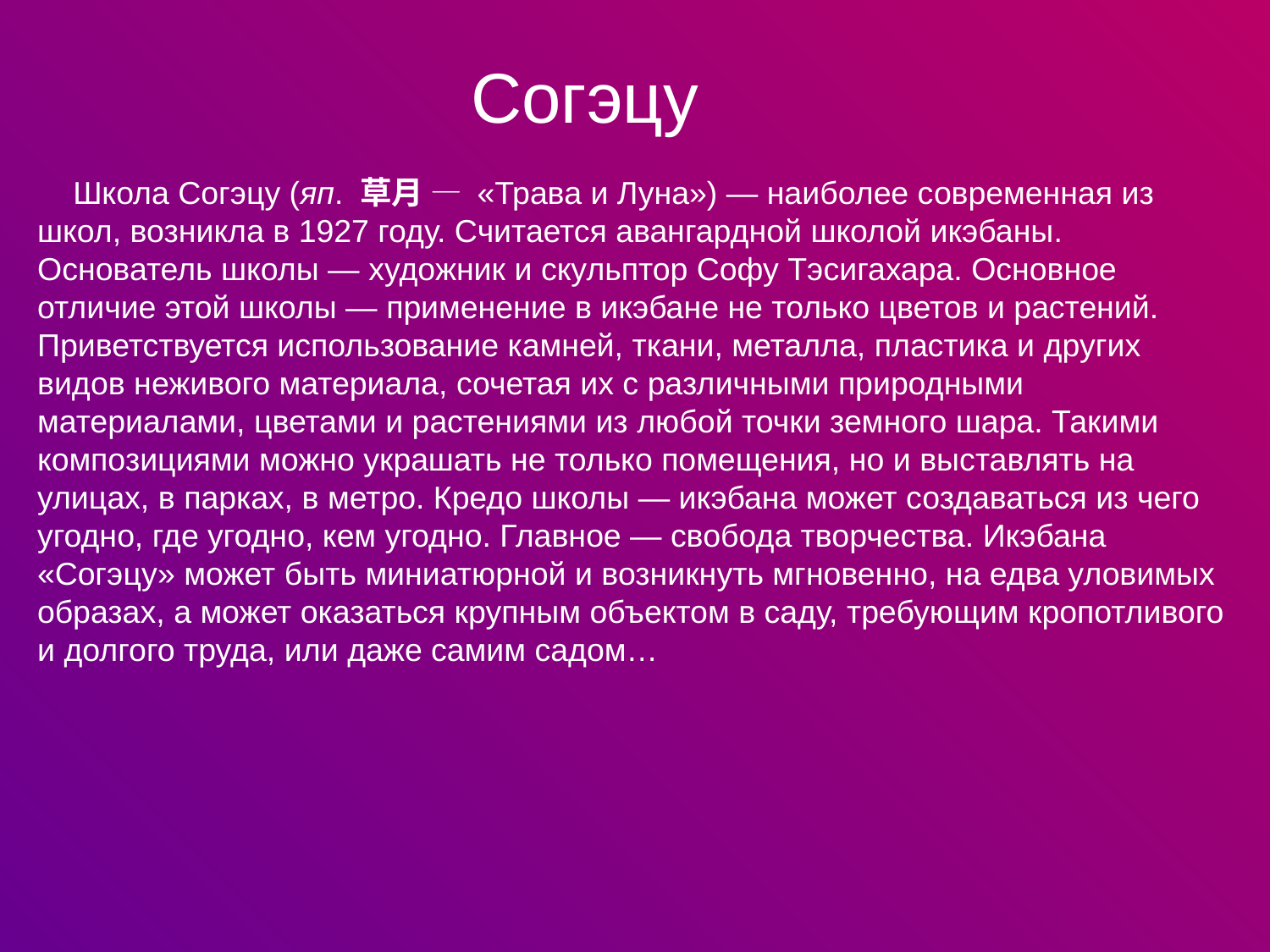

Согэцу
    Школа Согэцу (яп. 草月 — «Трава и Луна») — наиболее современная из школ, возникла в 1927 году. Считается авангардной школой икэбаны. Основатель школы — художник и скульптор Софу Тэсигахара. Основное отличие этой школы — применение в икэбане не только цветов и растений. Приветствуется использование камней, ткани, металла, пластика и других видов неживого материала, сочетая их с различными природными материалами, цветами и растениями из любой точки земного шара. Такими композициями можно украшать не только помещения, но и выставлять на улицах, в парках, в метро. Кредо школы — икэбана может создаваться из чего угодно, где угодно, кем угодно. Главное — свобода творчества. Икэбана «Согэцу» может быть миниатюрной и возникнуть мгновенно, на едва уловимых образах, а может оказаться крупным объектом в саду, требующим кропотливого и долгого труда, или даже самим садом…